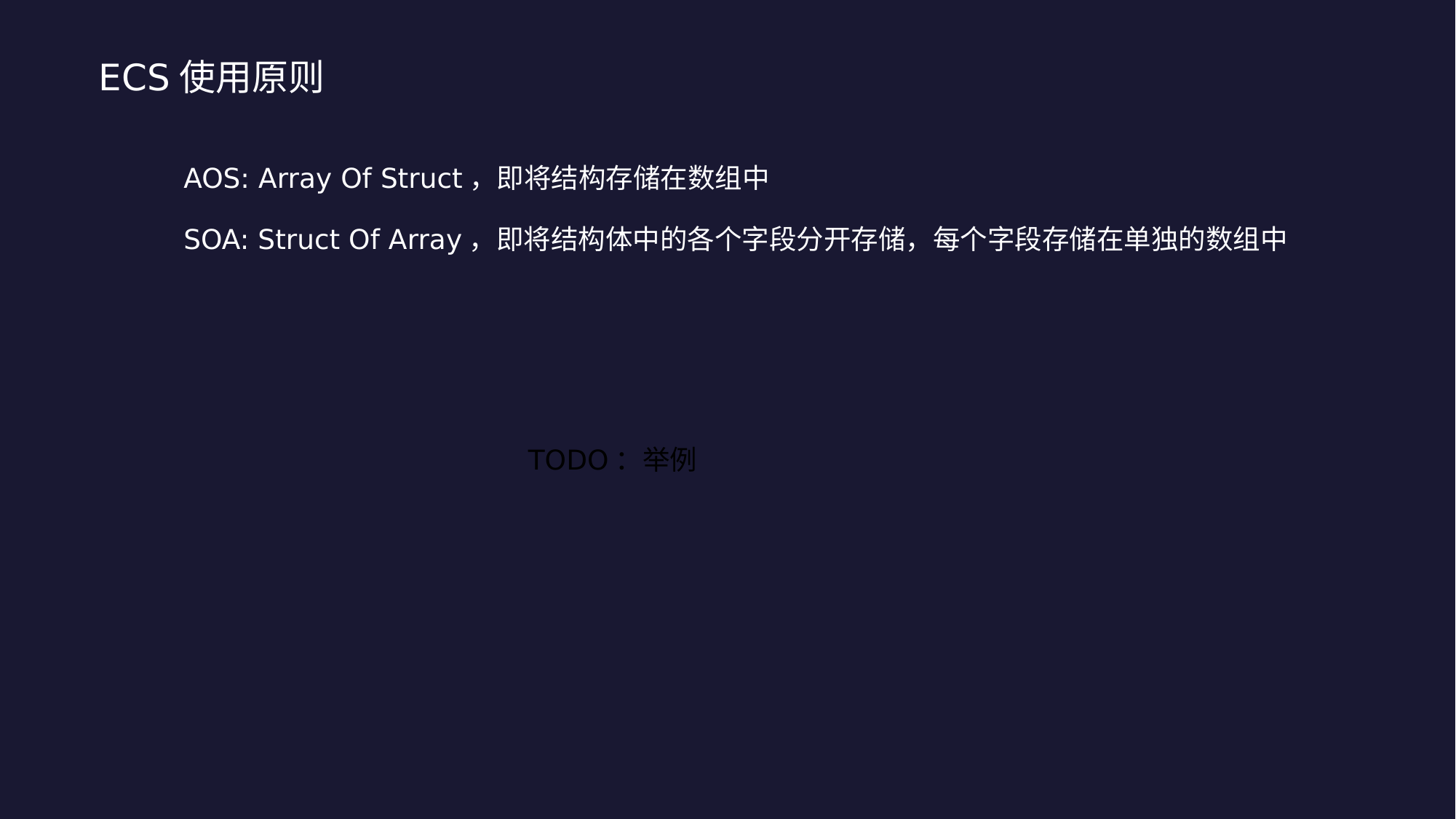

ECS使用原则
AOS: Array Of Struct，即将结构存储在数组中
SOA: Struct Of Array，即将结构体中的各个字段分开存储，每个字段存储在单独的数组中
TODO：举例